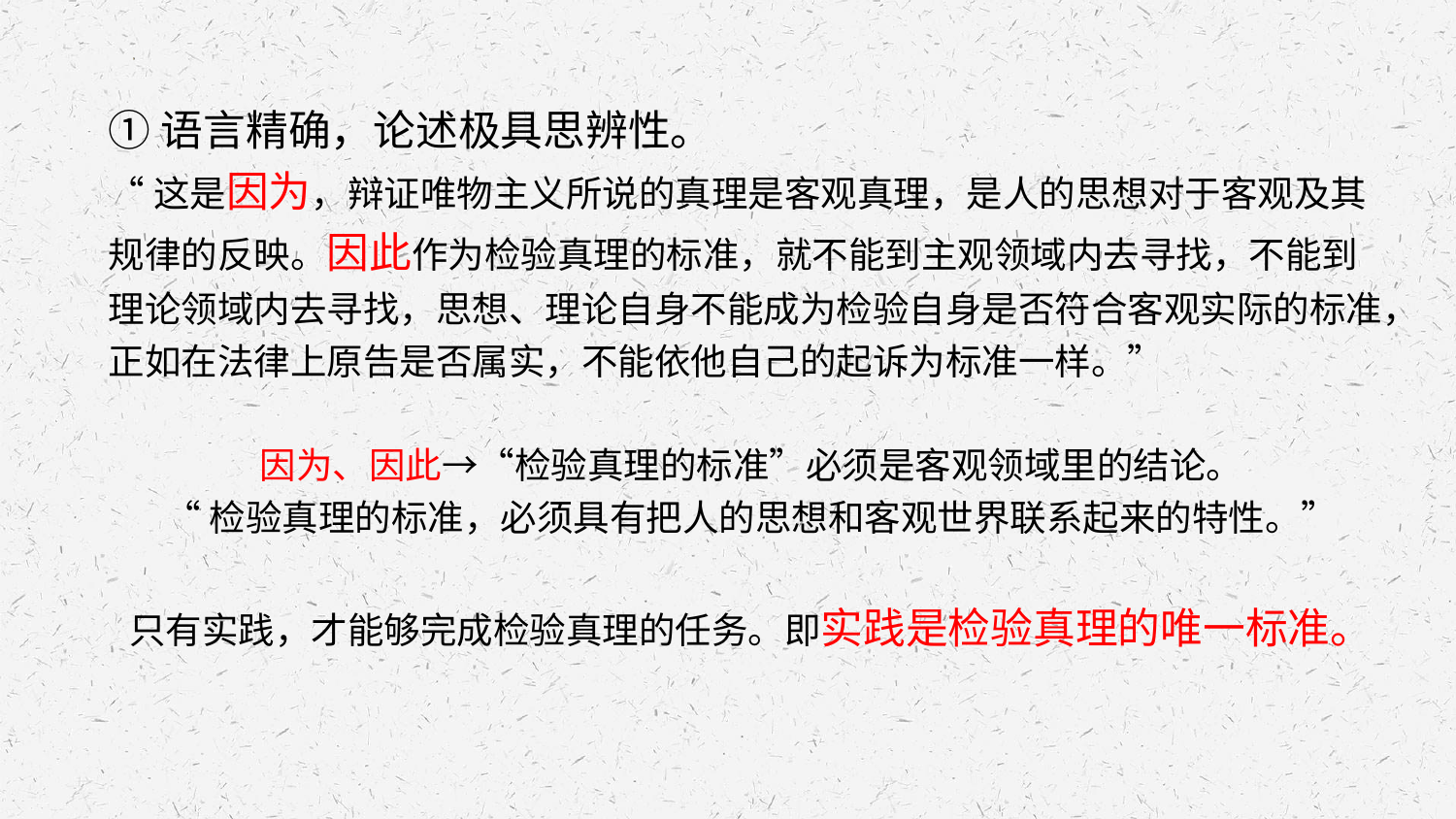

①语言精确，论述极具思辨性。
“这是因为，辩证唯物主义所说的真理是客观真理，是人的思想对于客观及其规律的反映。因此作为检验真理的标准，就不能到主观领域内去寻找，不能到理论领域内去寻找，思想、理论自身不能成为检验自身是否符合客观实际的标准，正如在法律上原告是否属实，不能依他自己的起诉为标准一样。”

因为、因此→“检验真理的标准”必须是客观领域里的结论。
“检验真理的标准，必须具有把人的思想和客观世界联系起来的特性。”

只有实践，才能够完成检验真理的任务。即实践是检验真理的唯一标准。